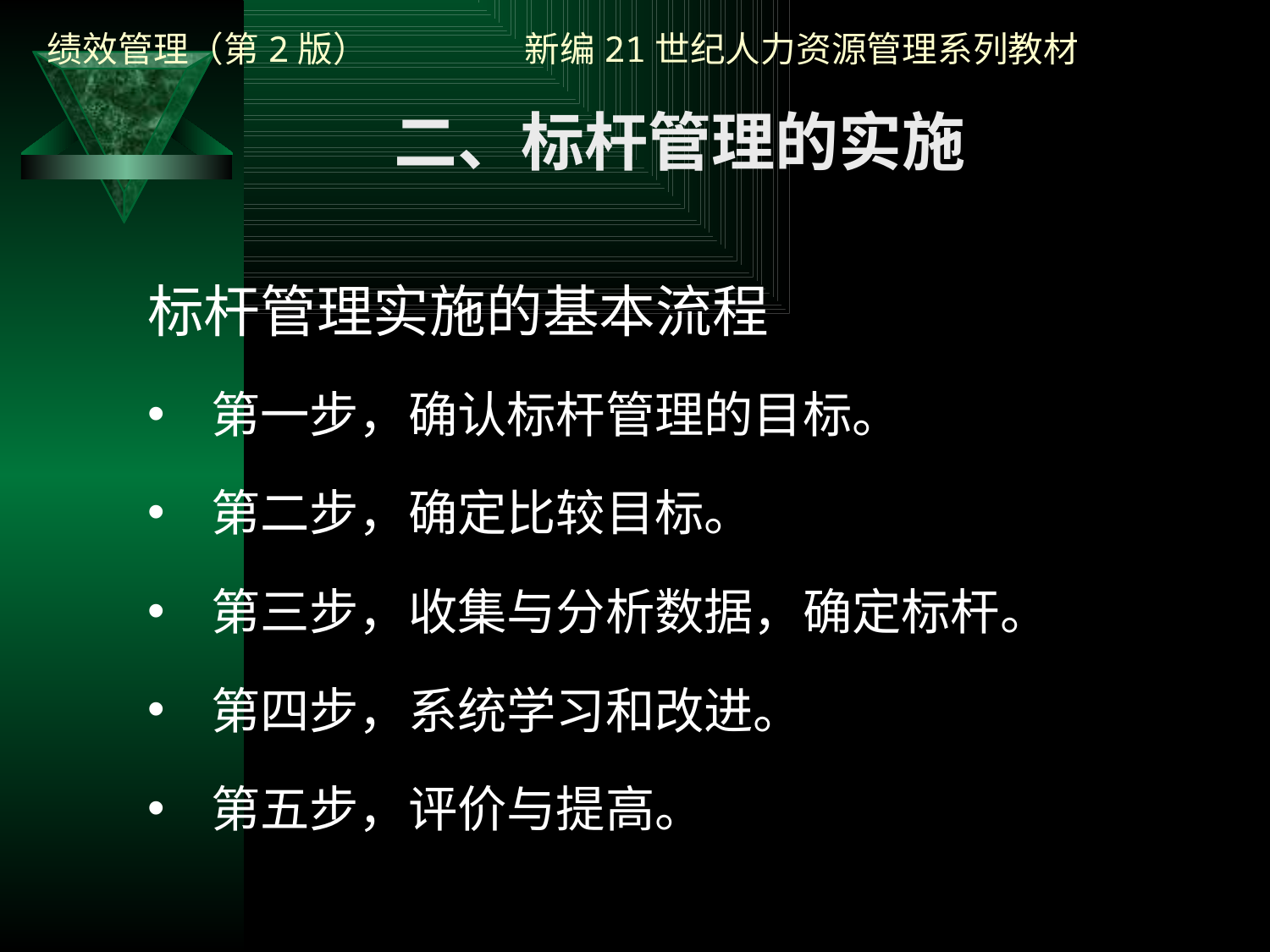

二、标杆管理的实施
标杆管理实施的基本流程
第一步，确认标杆管理的目标。
第二步，确定比较目标。
第三步，收集与分析数据，确定标杆。
第四步，系统学习和改进。
第五步，评价与提高。